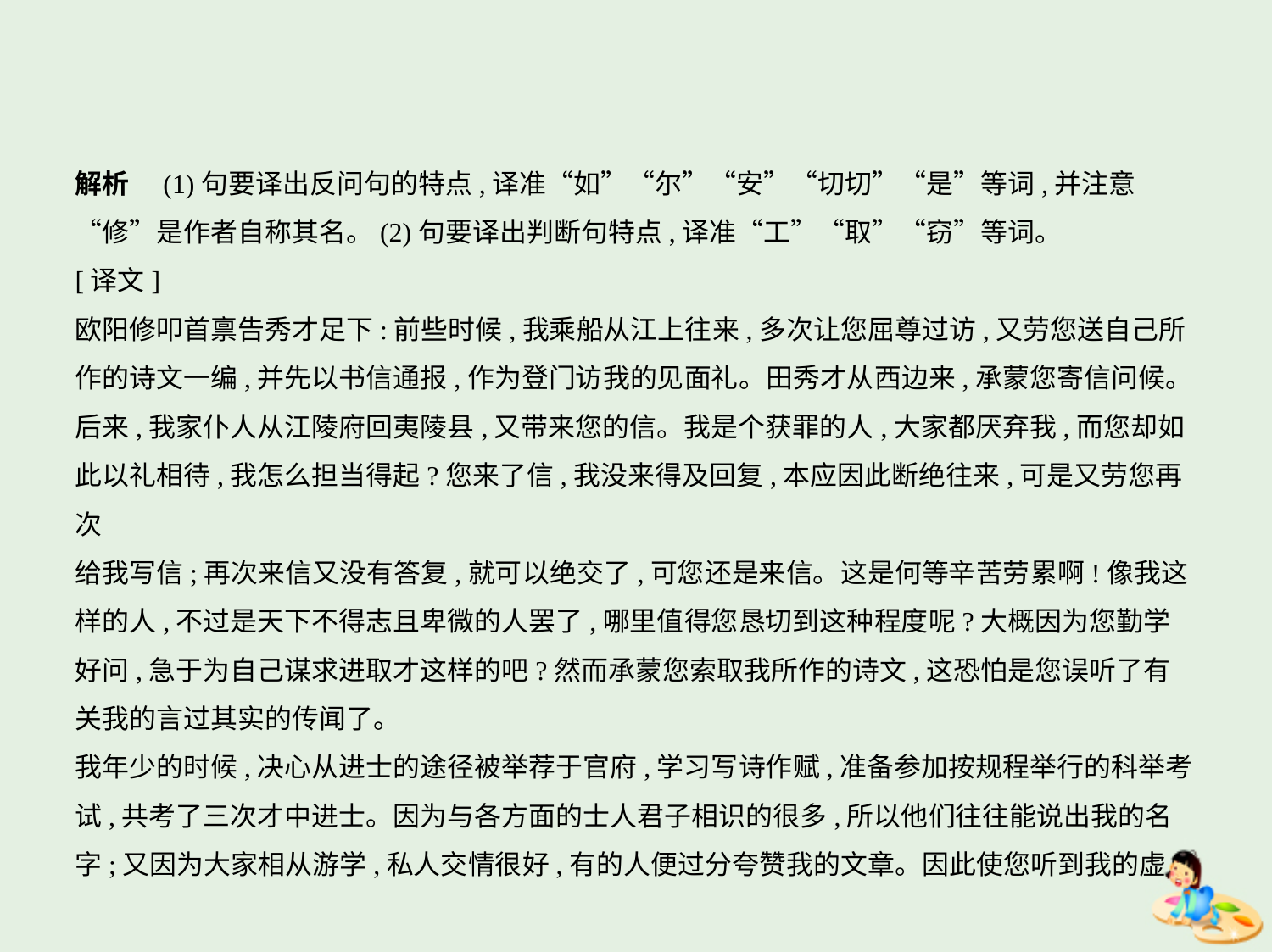

解析　(1)句要译出反问句的特点,译准“如”“尔”“安”“切切”“是”等词,并注意
“修”是作者自称其名。(2)句要译出判断句特点,译准“工”“取”“窃”等词。
[译文]
欧阳修叩首禀告秀才足下:前些时候,我乘船从江上往来,多次让您屈尊过访,又劳您送自己所
作的诗文一编,并先以书信通报,作为登门访我的见面礼。田秀才从西边来,承蒙您寄信问候。
后来,我家仆人从江陵府回夷陵县,又带来您的信。我是个获罪的人,大家都厌弃我,而您却如
此以礼相待,我怎么担当得起?您来了信,我没来得及回复,本应因此断绝往来,可是又劳您再次
给我写信;再次来信又没有答复,就可以绝交了,可您还是来信。这是何等辛苦劳累啊!像我这
样的人,不过是天下不得志且卑微的人罢了,哪里值得您恳切到这种程度呢?大概因为您勤学
好问,急于为自己谋求进取才这样的吧?然而承蒙您索取我所作的诗文,这恐怕是您误听了有
关我的言过其实的传闻了。
我年少的时候,决心从进士的途径被举荐于官府,学习写诗作赋,准备参加按规程举行的科举考
试,共考了三次才中进士。因为与各方面的士人君子相识的很多,所以他们往往能说出我的名
字;又因为大家相从游学,私人交情很好,有的人便过分夸赞我的文章。因此使您听到我的虚